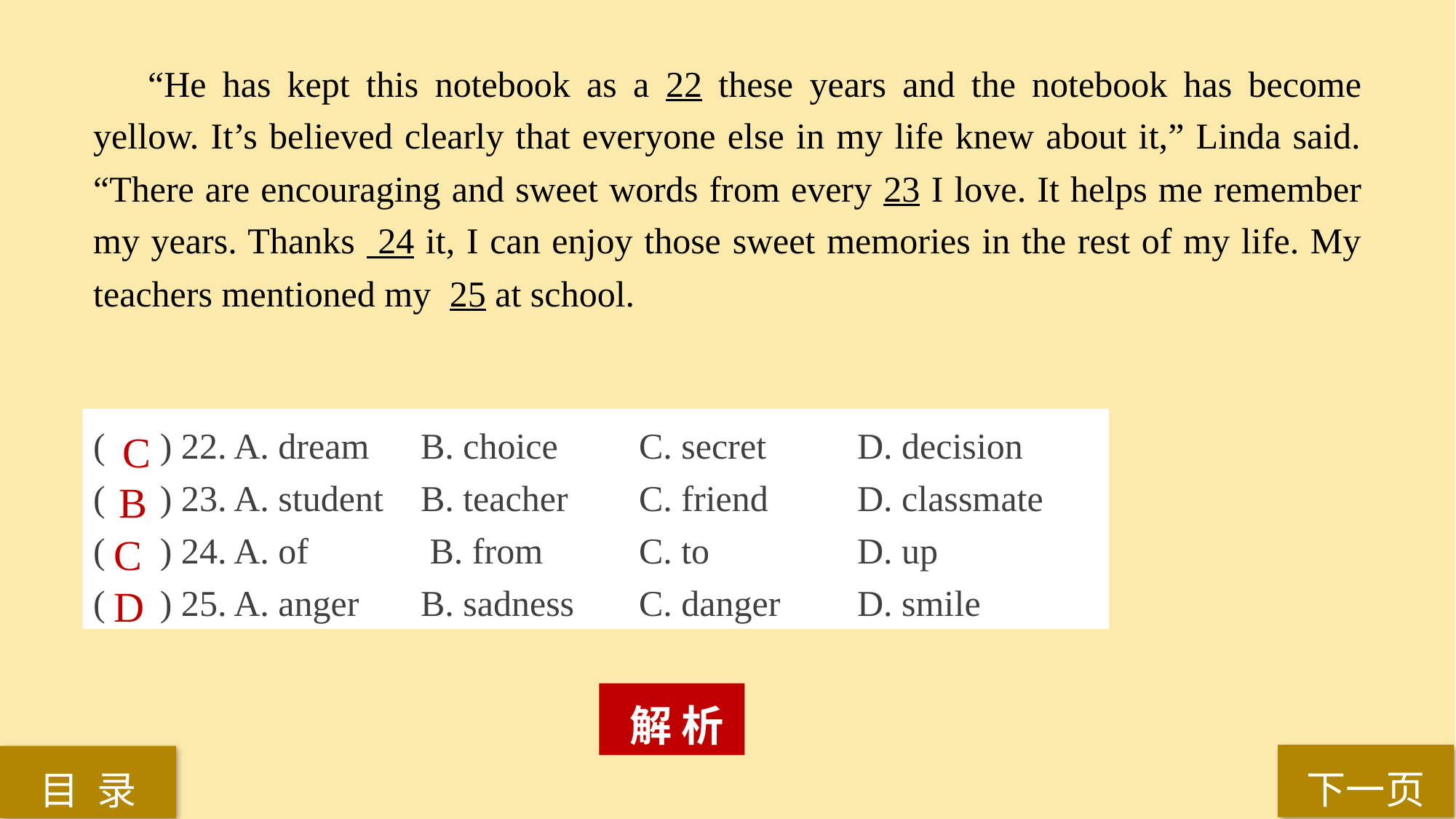

“He has kept this notebook as a 22 these years and the notebook has become yellow. It’s believed clearly that everyone else in my life knew about it,” Linda said. “There are encouraging and sweet words from every 23 I love. It helps me remember my years. Thanks  24 it, I can enjoy those sweet memories in the rest of my life. My teachers mentioned my  25 at school.
(      ) 22. A. dream 	B. choice 	C. secret 	D. decision
(      ) 23. A. student 	B. teacher 	C. friend 	D. classmate
(      ) 24. A. of		 B. from 	C. to 		D. up
(      ) 25. A. anger 	B. sadness 	C. danger 	D. smile
C
B
C
D
 解 析